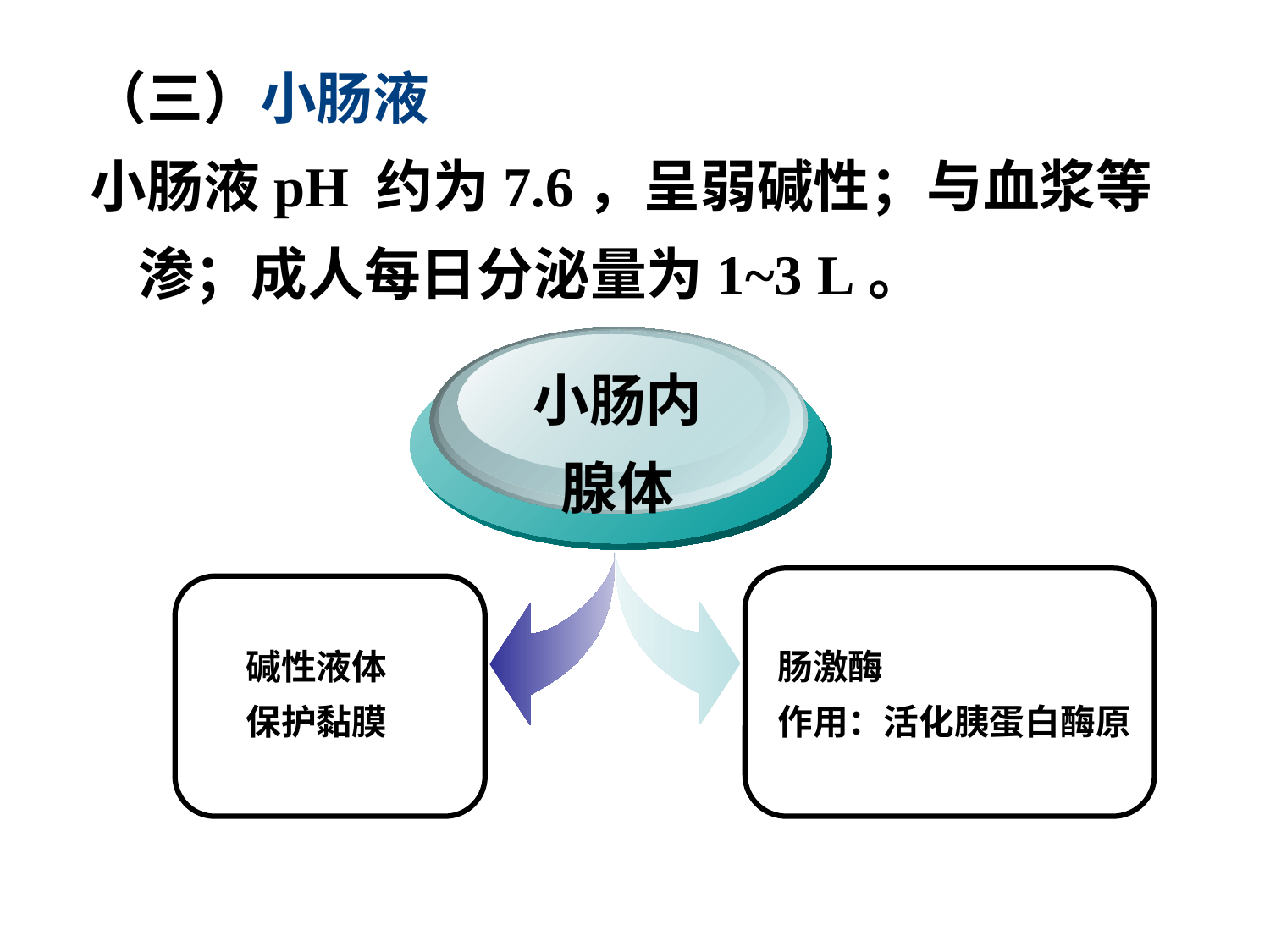

（三）小肠液
小肠液pH 约为7.6，呈弱碱性；与血浆等渗；成人每日分泌量为1~3 L。

小肠内
腺体

 碱性液体
 保护黏膜
肠激酶
作用：活化胰蛋白酶原